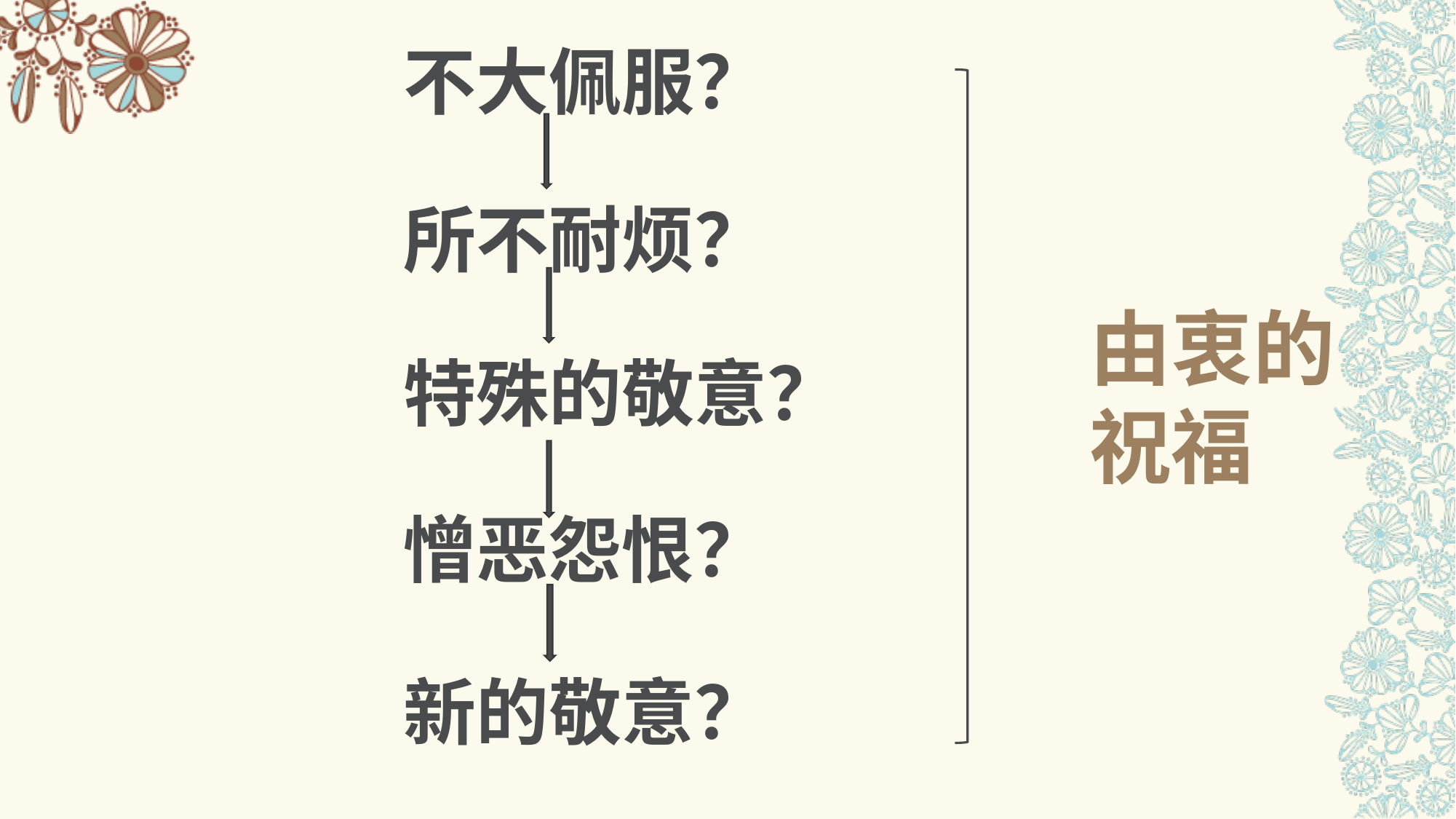

#
不大佩服？

所不耐烦？

由衷的祝福
特殊的敬意？

憎恶怨恨？

新的敬意？